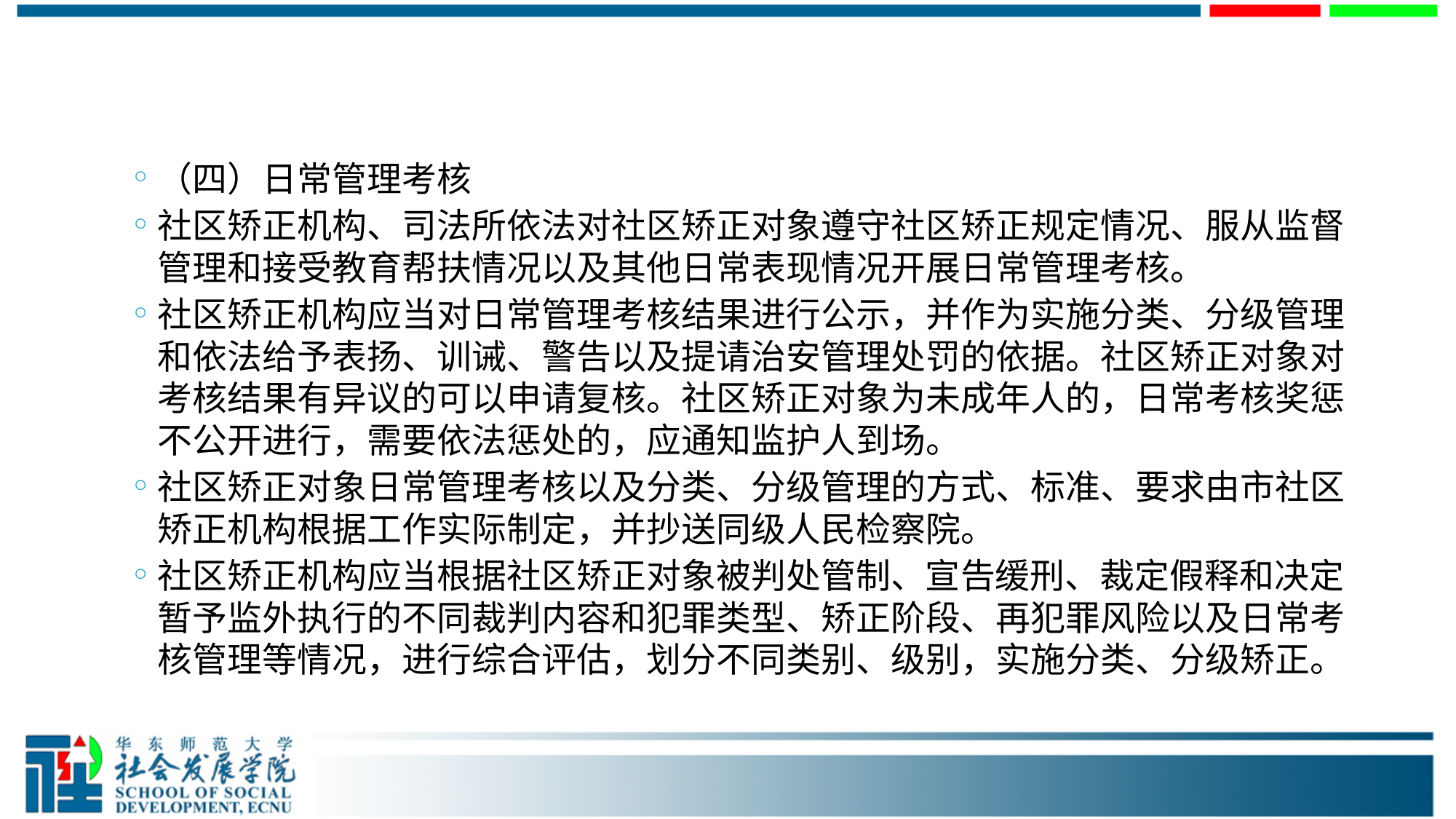

#
（四）日常管理考核
社区矫正机构、司法所依法对社区矫正对象遵守社区矫正规定情况、服从监督管理和接受教育帮扶情况以及其他日常表现情况开展日常管理考核。
社区矫正机构应当对日常管理考核结果进行公示，并作为实施分类、分级管理和依法给予表扬、训诫、警告以及提请治安管理处罚的依据。社区矫正对象对考核结果有异议的可以申请复核。社区矫正对象为未成年人的，日常考核奖惩不公开进行，需要依法惩处的，应通知监护人到场。
社区矫正对象日常管理考核以及分类、分级管理的方式、标准、要求由市社区矫正机构根据工作实际制定，并抄送同级人民检察院。
社区矫正机构应当根据社区矫正对象被判处管制、宣告缓刑、裁定假释和决定暂予监外执行的不同裁判内容和犯罪类型、矫正阶段、再犯罪风险以及日常考核管理等情况，进行综合评估，划分不同类别、级别，实施分类、分级矫正。